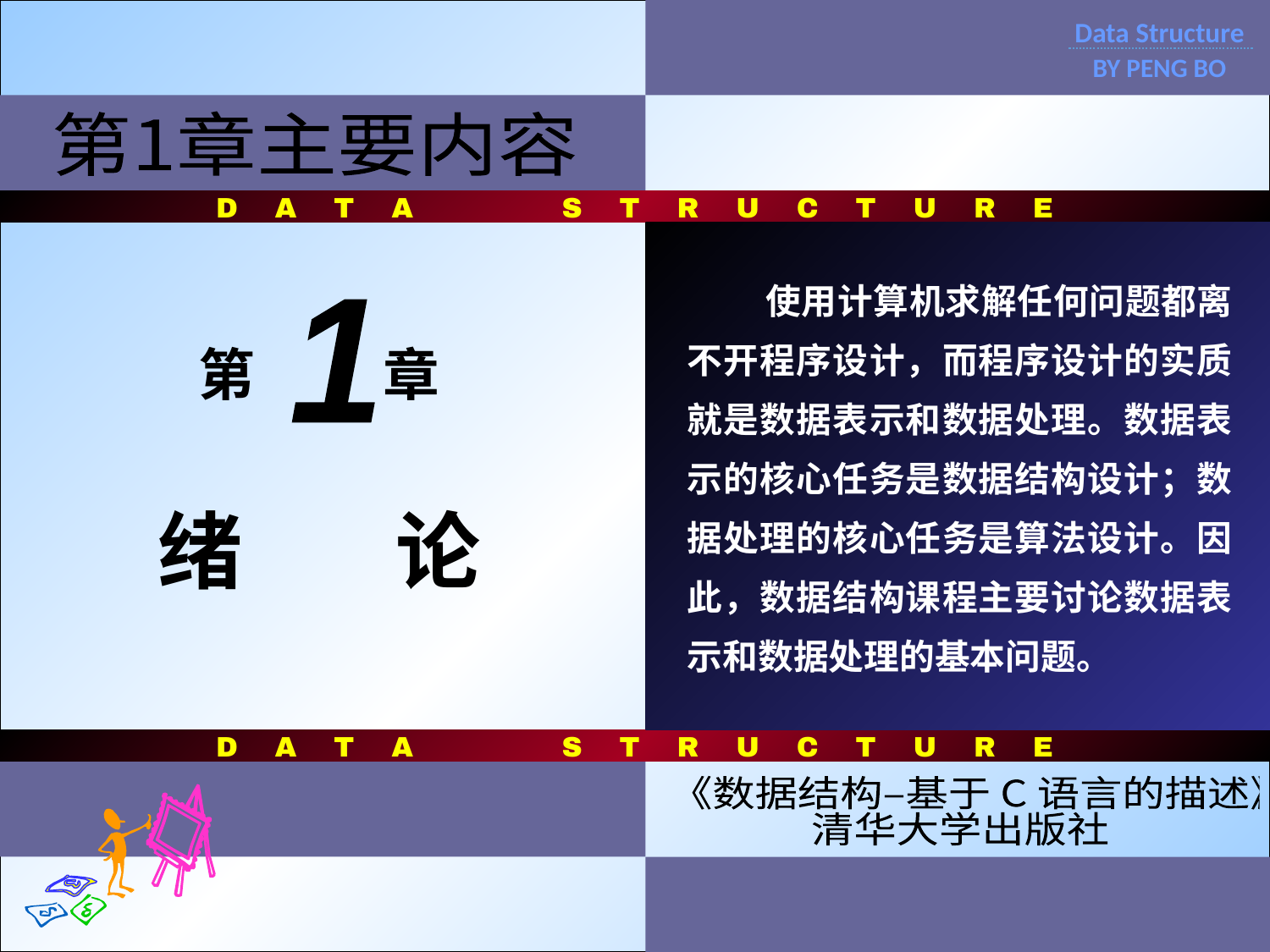

D    A    T    A                S    T    R    U    C    T    U    R    E

D    A    T    A                S    T    R    U    C    T    U    R    E

Data Structure
BY PENG BO
第1章主要内容
        使用计算机求解任何问题都离不开程序设计，而程序设计的实质就是数据表示和数据处理。数据表示的核心任务是数据结构设计；数据处理的核心任务是算法设计。因此，数据结构课程主要讨论数据表示和数据处理的基本问题。
1
第          章
绪        论
《数据结构–基于 C 语言的描述》
清华大学出版社